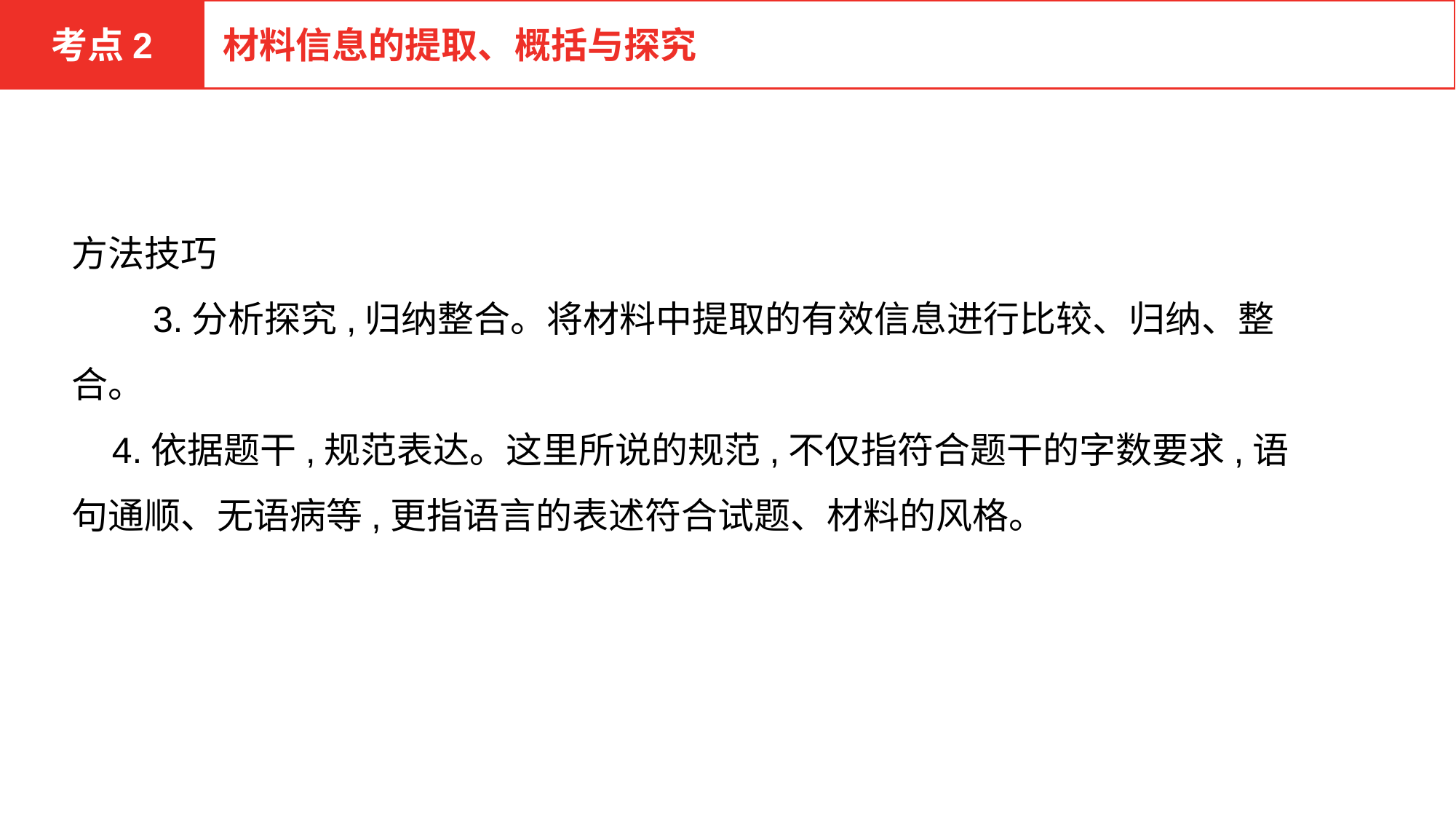

考点2
材料信息的提取、概括与探究
方法技巧
　　3.分析探究,归纳整合。将材料中提取的有效信息进行比较、归纳、整合。
    4.依据题干,规范表达。这里所说的规范,不仅指符合题干的字数要求,语句通顺、无语病等,更指语言的表述符合试题、材料的风格。